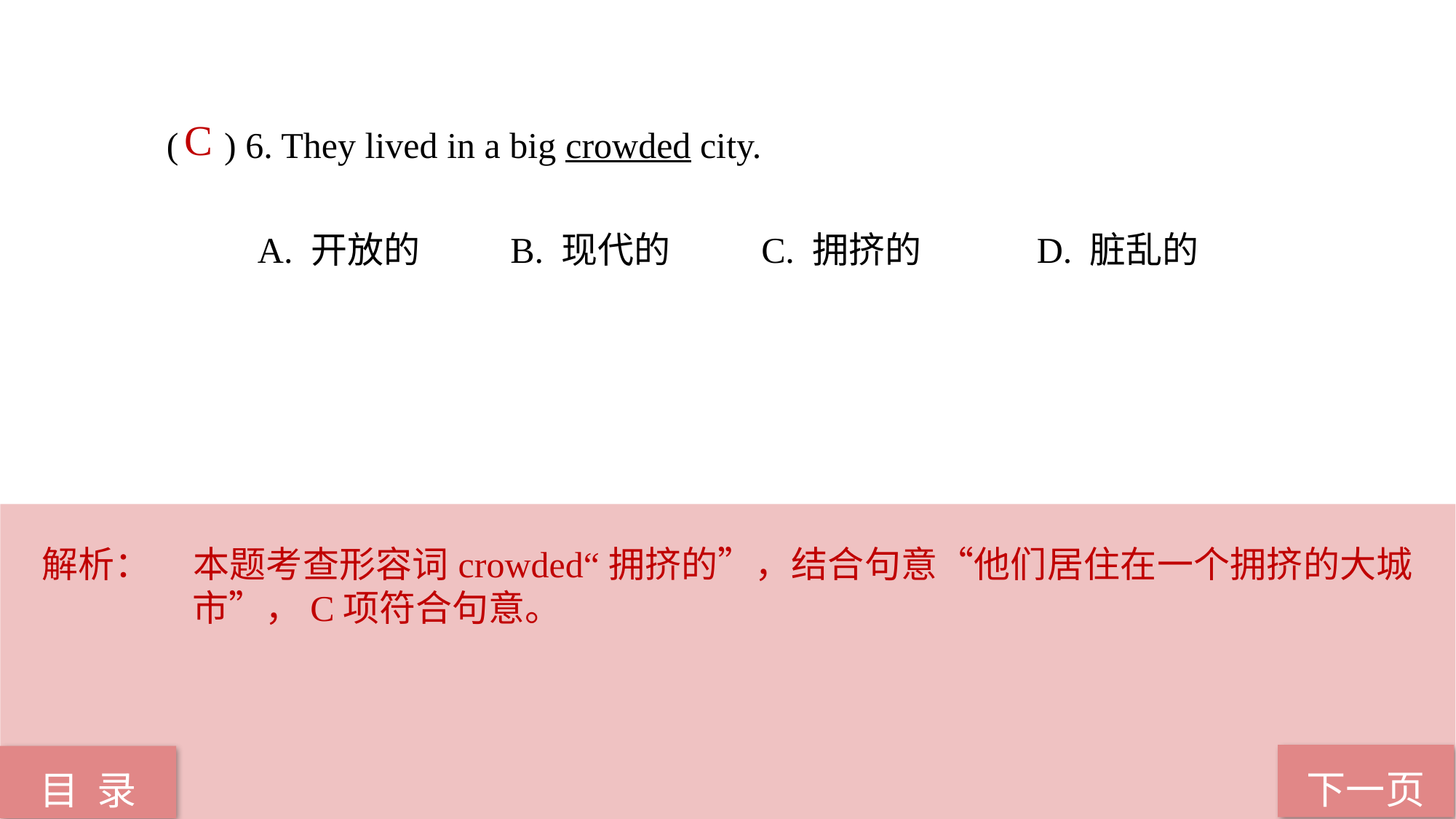

C
(     ) 6. They lived in a big crowded city.

          A. 开放的          B. 现代的          C. 拥挤的             D. 脏乱的
解析：	本题考查形容词crowded“拥挤的”，结合句意“他们居住在一个拥挤的大城市”，C项符合句意。